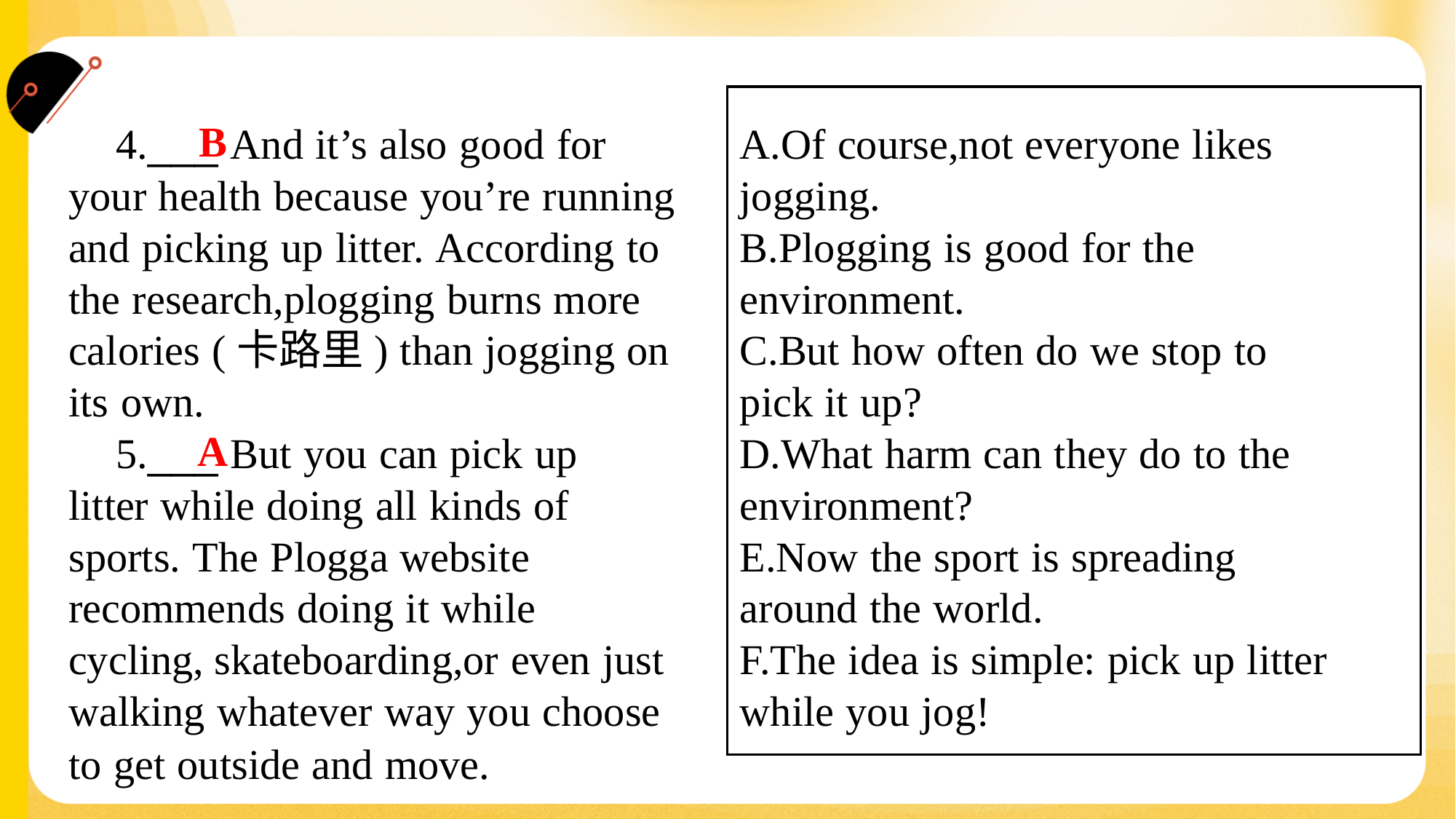

B
    4.___ And it’s also good for
your health because you’re running
and picking up litter. According to
the research,plogging burns more
calories (卡路里) than jogging on
its own.
    5.___ But you can pick up
litter while doing all kinds of
sports. The Plogga website
recommends doing it while
cycling, skateboarding,or even just
walking whatever way you choose
to get outside and move.#1.5
A.Of course,not everyone likes
jogging.
B.Plogging is good for the
environment.
C.But how often do we stop to
pick it up?
D.What harm can they do to the
environment?
E.Now the sport is spreading
around the world.
F.The idea is simple: pick up litter
while you jog!
A